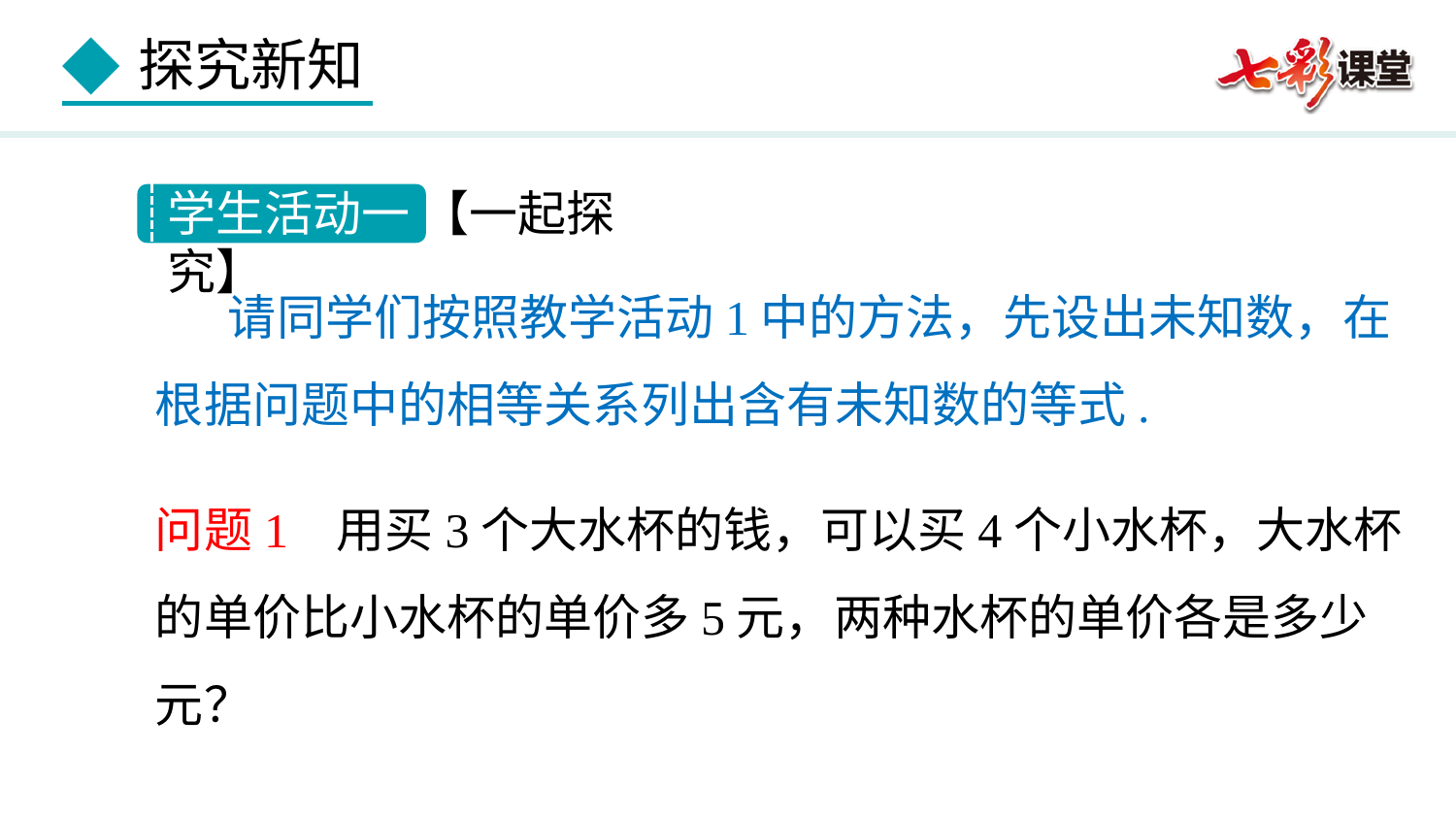

学生活动一 【一起探究】

请同学们按照教学活动1中的方法，先设出未知数，在根据问题中的相等关系列出含有未知数的等式.

问题1   用买3个大水杯的钱，可以买4个小水杯，大水杯的单价比小水杯的单价多5元，两种水杯的单价各是多少元？